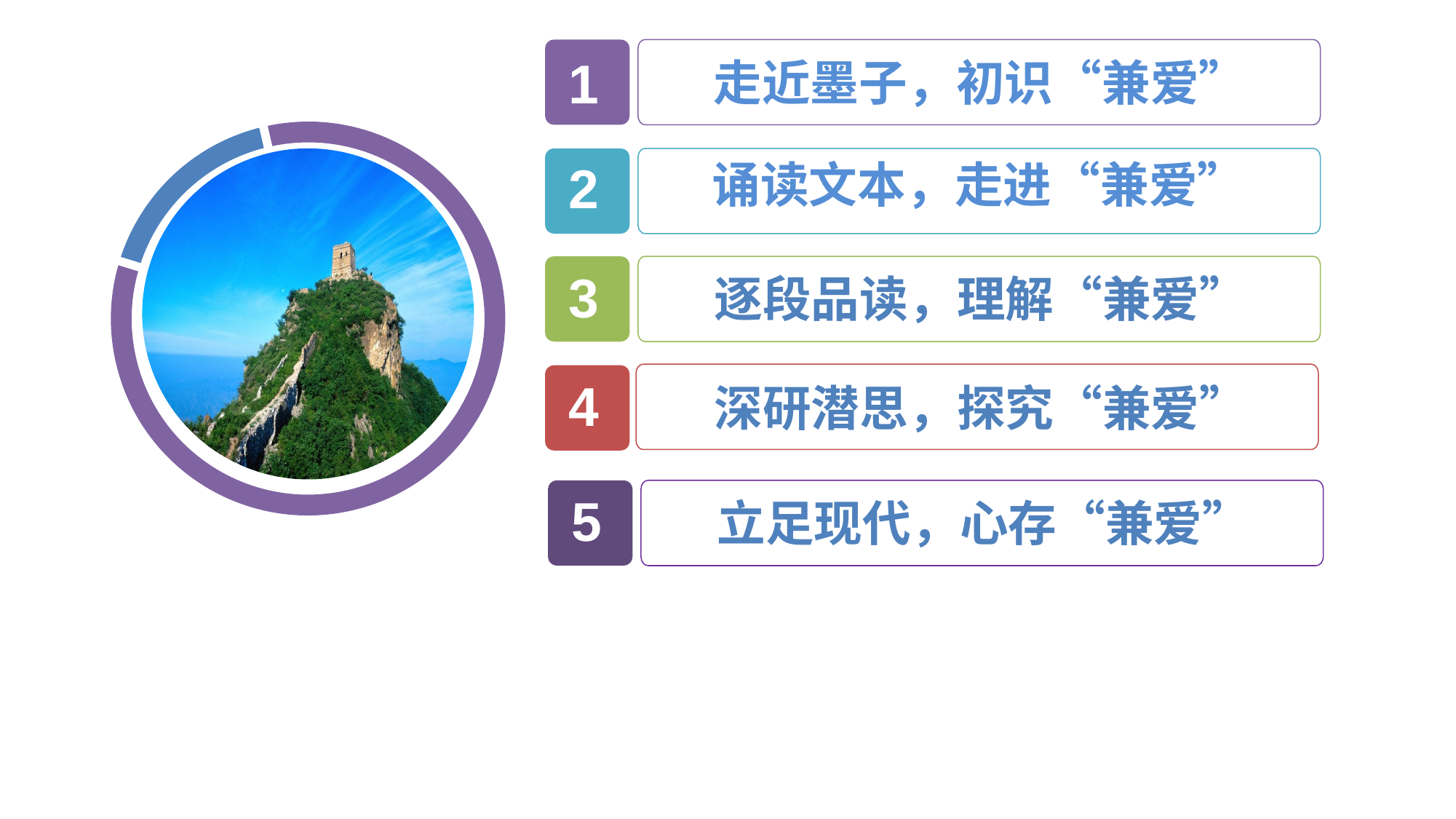

1
   走近墨子，初识“兼爱”

诵读文本，走进“兼爱”
2

3
逐段品读，理解“兼爱”

4
深研潜思，探究“兼爱”

5
立足现代，心存“兼爱”
7